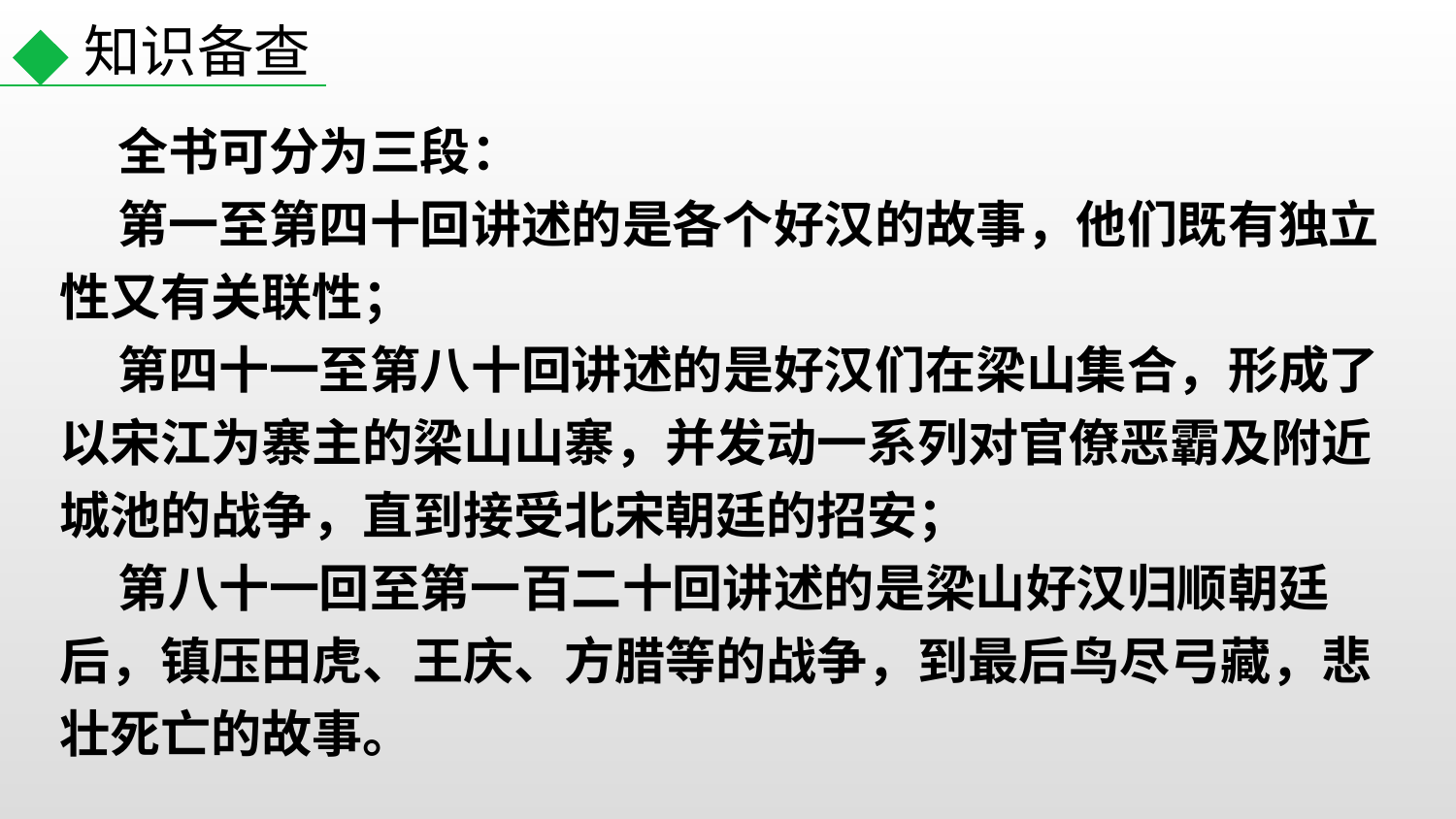

知识备查

    全书可分为三段：
    第一至第四十回讲述的是各个好汉的故事，他们既有独立性又有关联性；
    第四十一至第八十回讲述的是好汉们在梁山集合，形成了以宋江为寨主的梁山山寨，并发动一系列对官僚恶霸及附近城池的战争，直到接受北宋朝廷的招安；
    第八十一回至第一百二十回讲述的是梁山好汉归顺朝廷后，镇压田虎、王庆、方腊等的战争，到最后鸟尽弓藏，悲壮死亡的故事。